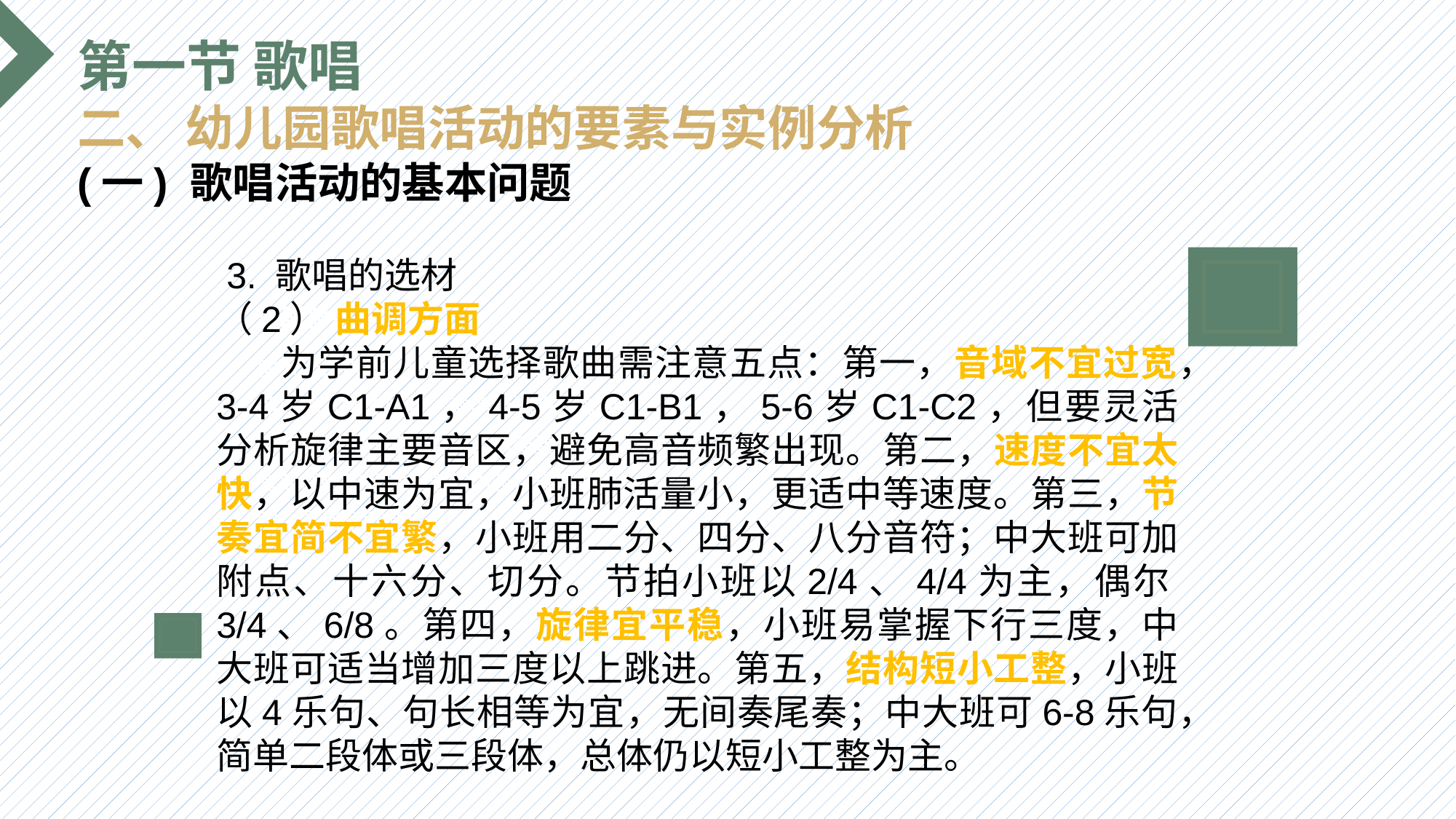

第一节 歌唱
二、 幼儿园歌唱活动的要素与实例分析
(一) 歌唱活动的基本问题

 3. 歌唱的选材
（2） 曲调方面
      为学前儿童选择歌曲需注意五点：第一，音域不宜过宽，3-4岁C1-A1，4-5岁C1-B1，5-6岁C1-C2，但要灵活分析旋律主要音区，避免高音频繁出现。第二，速度不宜太快，以中速为宜，小班肺活量小，更适中等速度。第三，节奏宜简不宜繁，小班用二分、四分、八分音符；中大班可加附点、十六分、切分。节拍小班以2/4、4/4为主，偶尔3/4、6/8。第四，旋律宜平稳，小班易掌握下行三度，中大班可适当增加三度以上跳进。第五，结构短小工整，小班以4乐句、句长相等为宜，无间奏尾奏；中大班可6-8乐句，简单二段体或三段体，总体仍以短小工整为主。

选题背景
输入您的内容，请简要说明，言简意赅即可输入您的内容，请简要说明，言简意赅即可输入您的内容，请简要说明，言简意赅即可输入您的内容，请简要说明，言简意赅即可